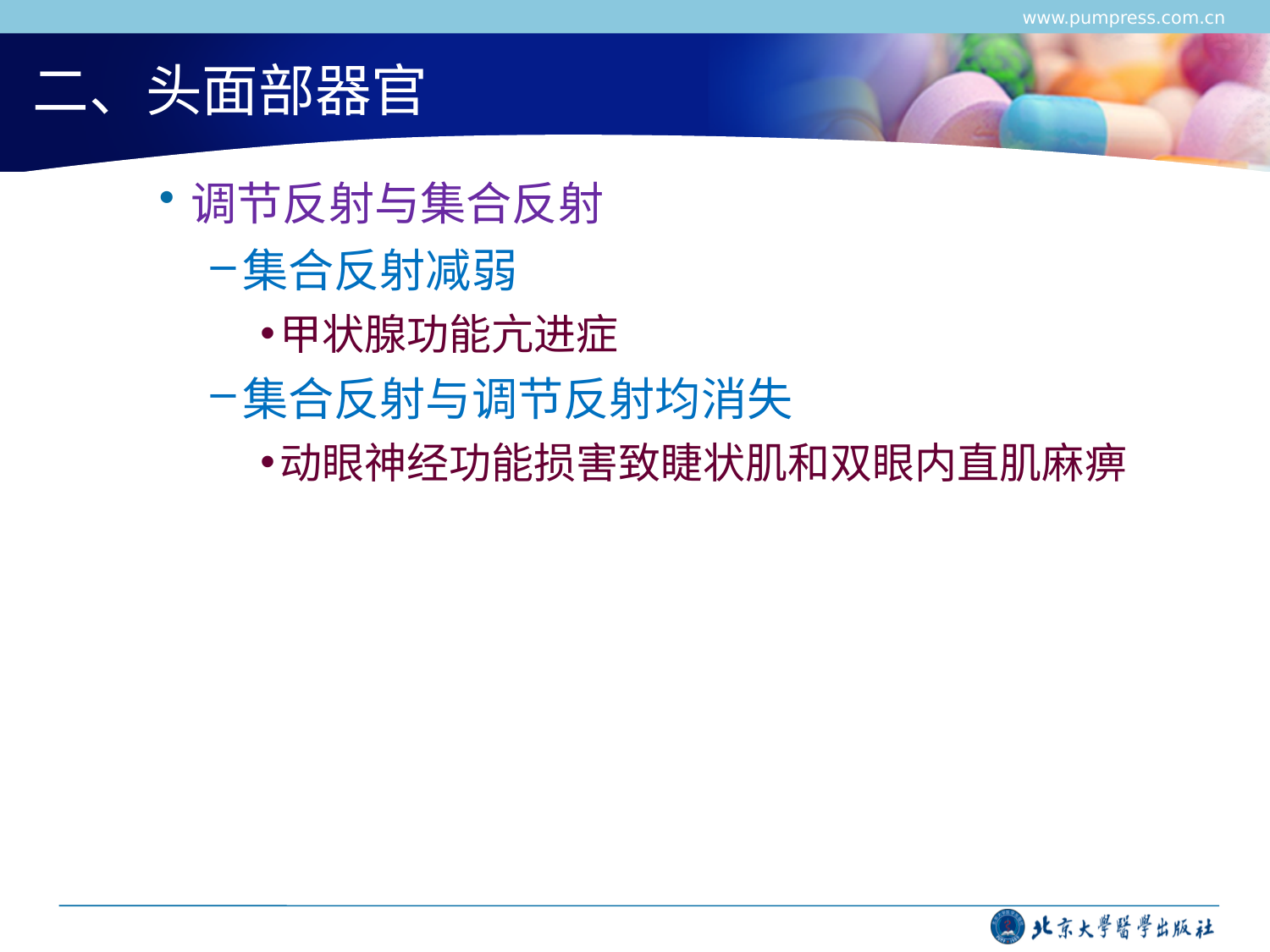

www.pumpress.com.cn
# 二、头面部器官
调节反射与集合反射
集合反射减弱
甲状腺功能亢进症
集合反射与调节反射均消失
动眼神经功能损害致睫状肌和双眼内直肌麻痹